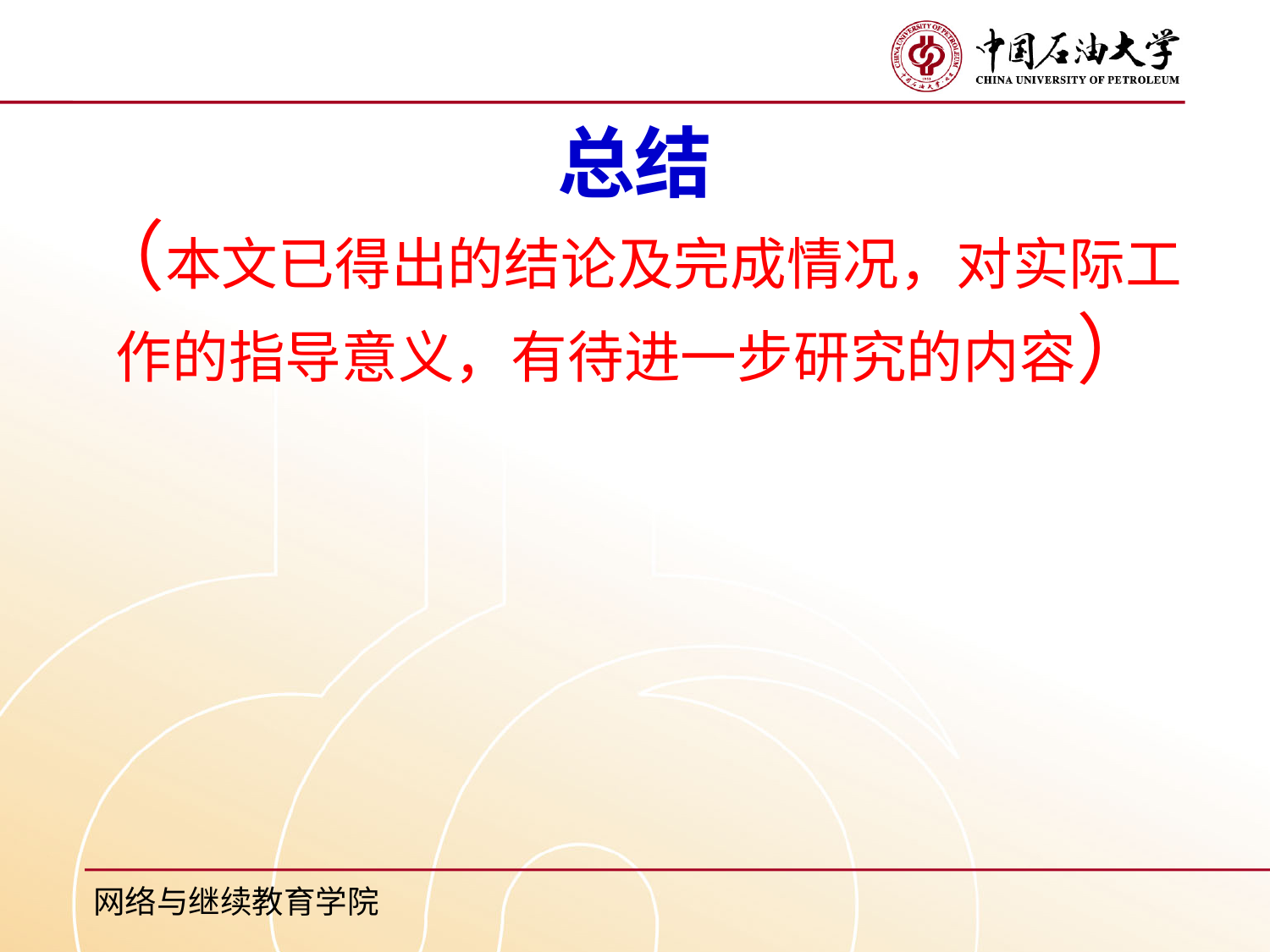

# 总结 （本文已得出的结论及完成情况，对实际工作的指导意义，有待进一步研究的内容）